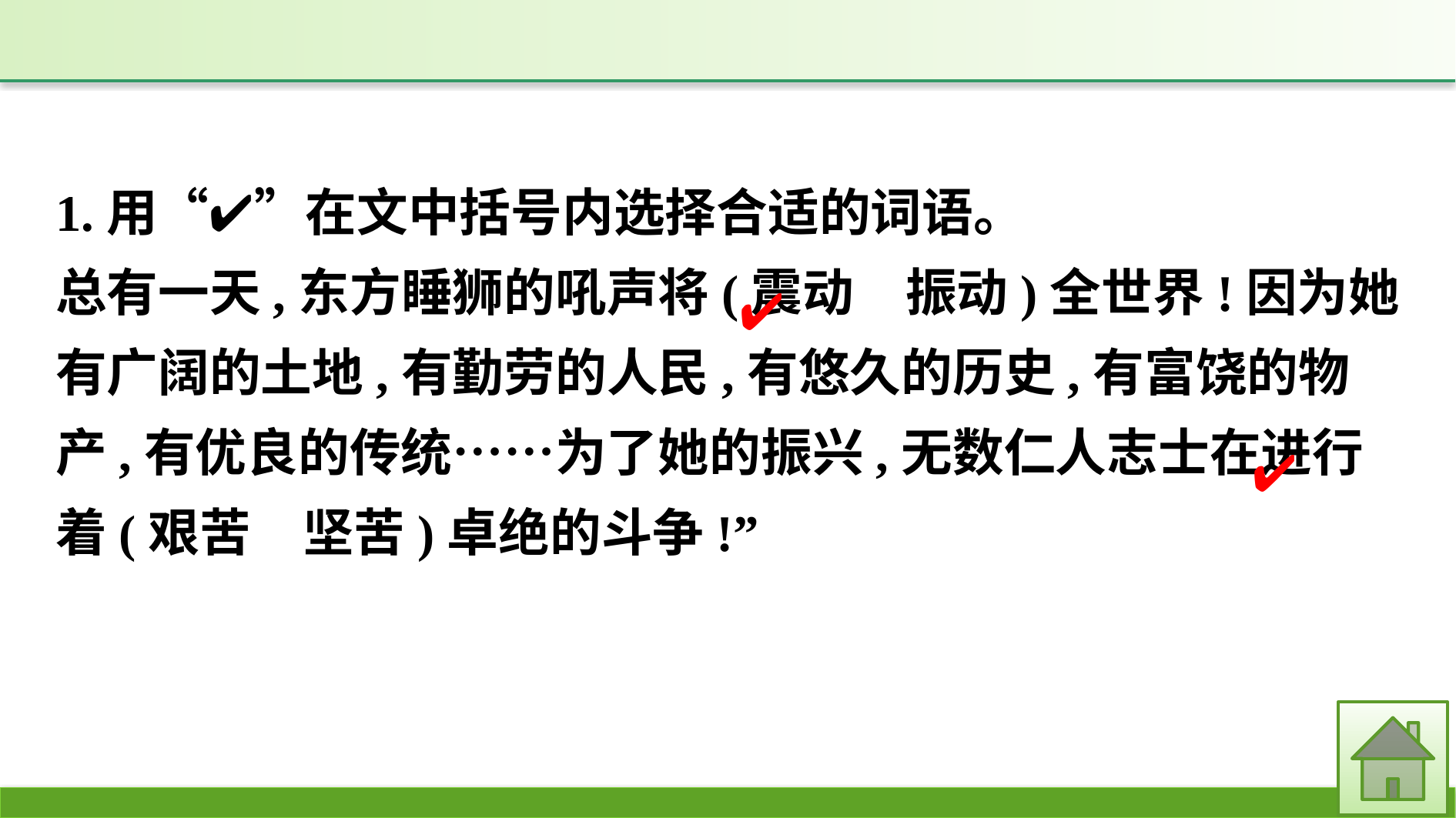

1.用“✔”在文中括号内选择合适的词语。
总有一天,东方睡狮的吼声将(震动　振动)全世界!因为她有广阔的土地,有勤劳的人民,有悠久的历史,有富饶的物产,有优良的传统……为了她的振兴,无数仁人志士在进行着(艰苦　坚苦)卓绝的斗争!”
✔
✔